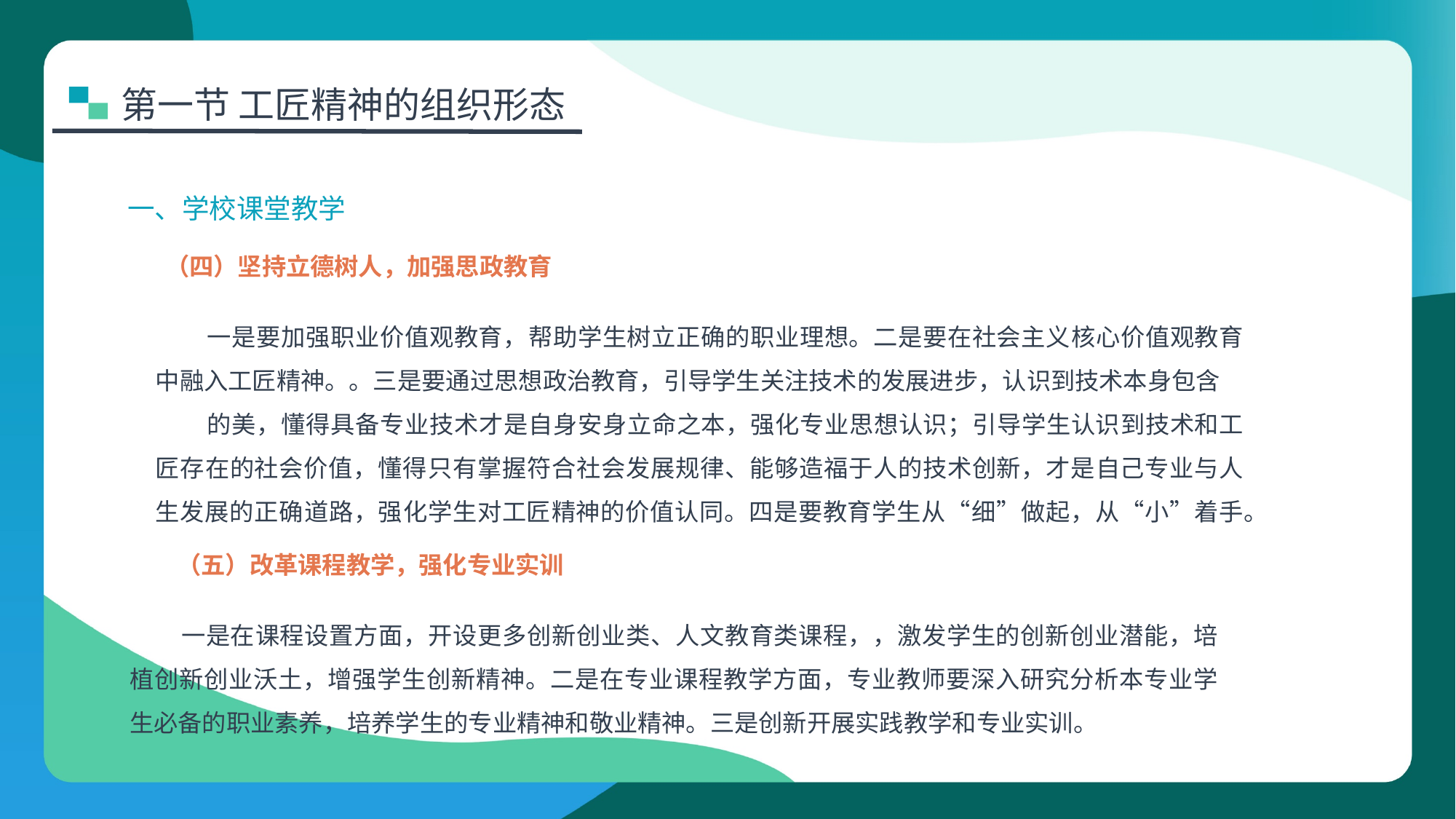

第一节 工匠精神的组织形态

一、学校课堂教学
（四）坚持立德树人，加强思政教育
一是要加强职业价值观教育，帮助学生树立正确的职业理想。二是要在社会主义核心价值观教育中融入工匠精神。。三是要通过思想政治教育，引导学生关注技术的发展进步，认识到技术本身包含
的美，懂得具备专业技术才是自身安身立命之本，强化专业思想认识；引导学生认识到技术和工匠存在的社会价值，懂得只有掌握符合社会发展规律、能够造福于人的技术创新，才是自己专业与人生发展的正确道路，强化学生对工匠精神的价值认同。四是要教育学生从“细”做起，从“小”着手。
（五）改革课程教学，强化专业实训
一是在课程设置方面，开设更多创新创业类、人文教育类课程，，激发学生的创新创业潜能，培植创新创业沃土，增强学生创新精神。二是在专业课程教学方面，专业教师要深入研究分析本专业学生必备的职业素养，培养学生的专业精神和敬业精神。三是创新开展实践教学和专业实训。